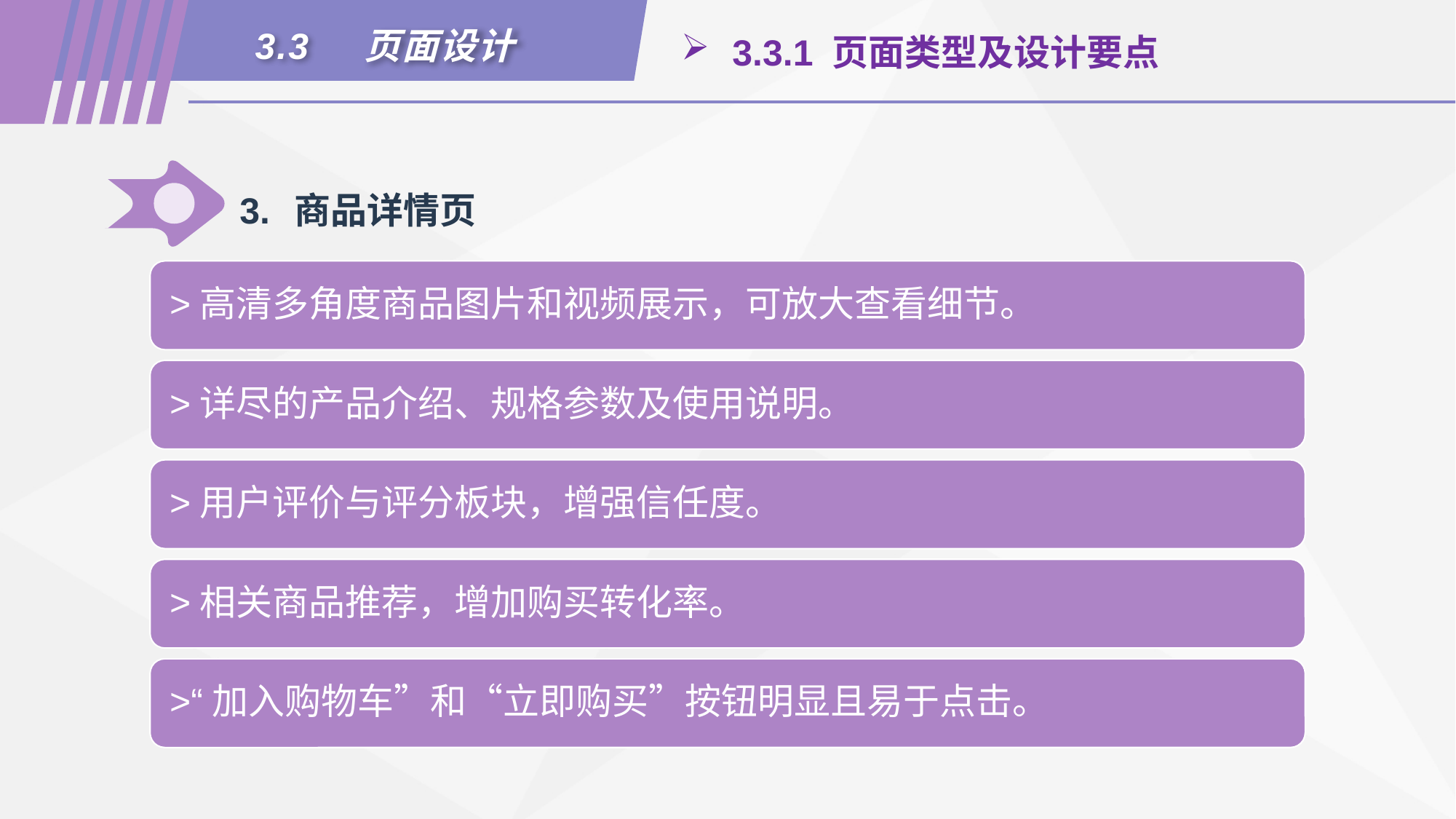

3.3	页面设计
 3.3.1 页面类型及设计要点

3.	商品详情页
>高清多角度商品图片和视频展示，可放大查看细节。
>详尽的产品介绍、规格参数及使用说明。
>用户评价与评分板块，增强信任度。
>相关商品推荐，增加购买转化率。
>“加入购物车”和“立即购买”按钮明显且易于点击。